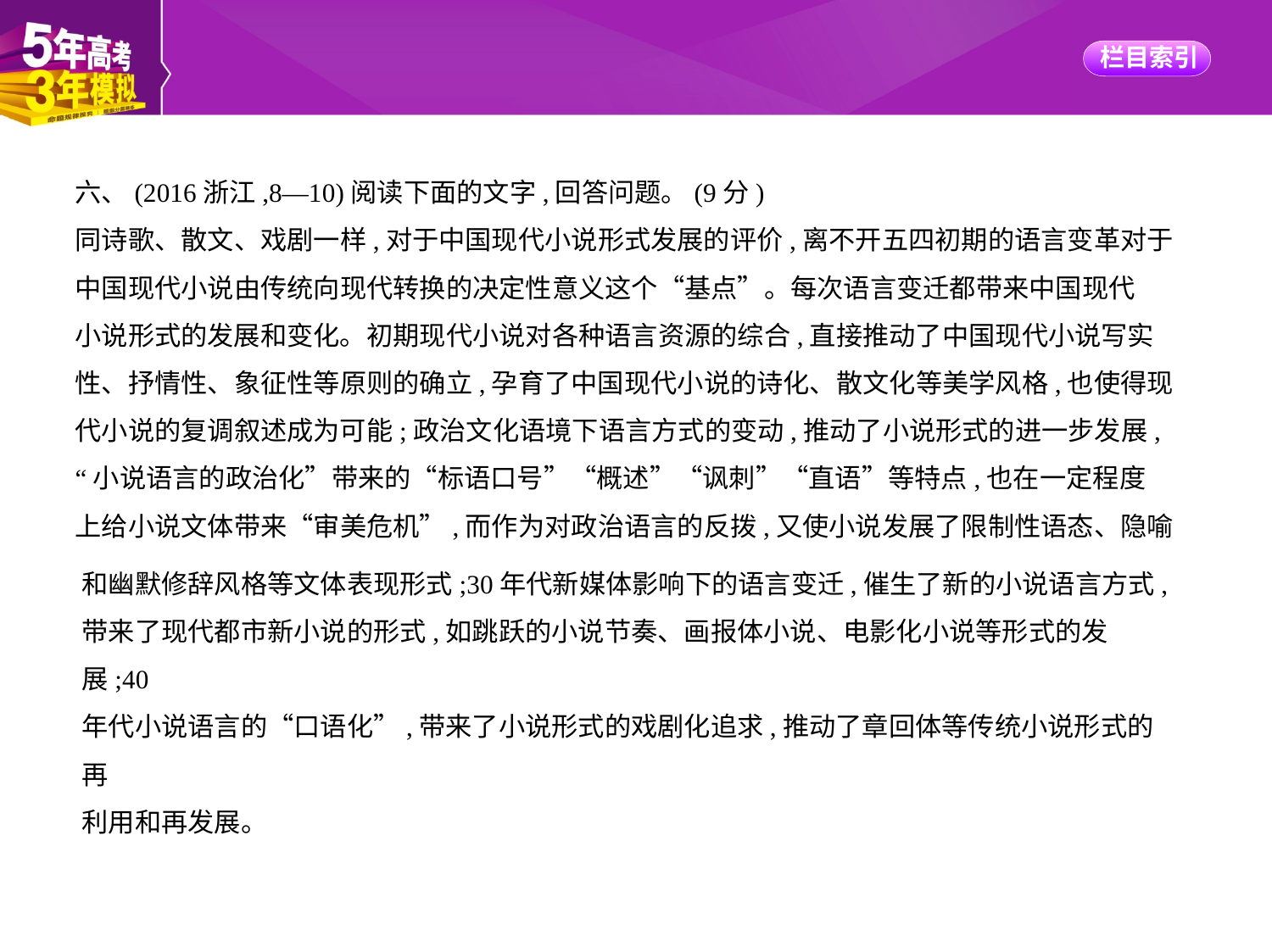

六、(2016浙江,8—10)阅读下面的文字,回答问题。(9分)
同诗歌、散文、戏剧一样,对于中国现代小说形式发展的评价,离不开五四初期的语言变革对于
中国现代小说由传统向现代转换的决定性意义这个“基点”。每次语言变迁都带来中国现代
小说形式的发展和变化。初期现代小说对各种语言资源的综合,直接推动了中国现代小说写实
性、抒情性、象征性等原则的确立,孕育了中国现代小说的诗化、散文化等美学风格,也使得现
代小说的复调叙述成为可能;政治文化语境下语言方式的变动,推动了小说形式的进一步发展,
“小说语言的政治化”带来的“标语口号”“概述”“讽刺”“直语”等特点,也在一定程度
上给小说文体带来“审美危机”,而作为对政治语言的反拨,又使小说发展了限制性语态、隐喻
和幽默修辞风格等文体表现形式;30年代新媒体影响下的语言变迁,催生了新的小说语言方式,
带来了现代都市新小说的形式,如跳跃的小说节奏、画报体小说、电影化小说等形式的发展;40
年代小说语言的“口语化”,带来了小说形式的戏剧化追求,推动了章回体等传统小说形式的再
利用和再发展。